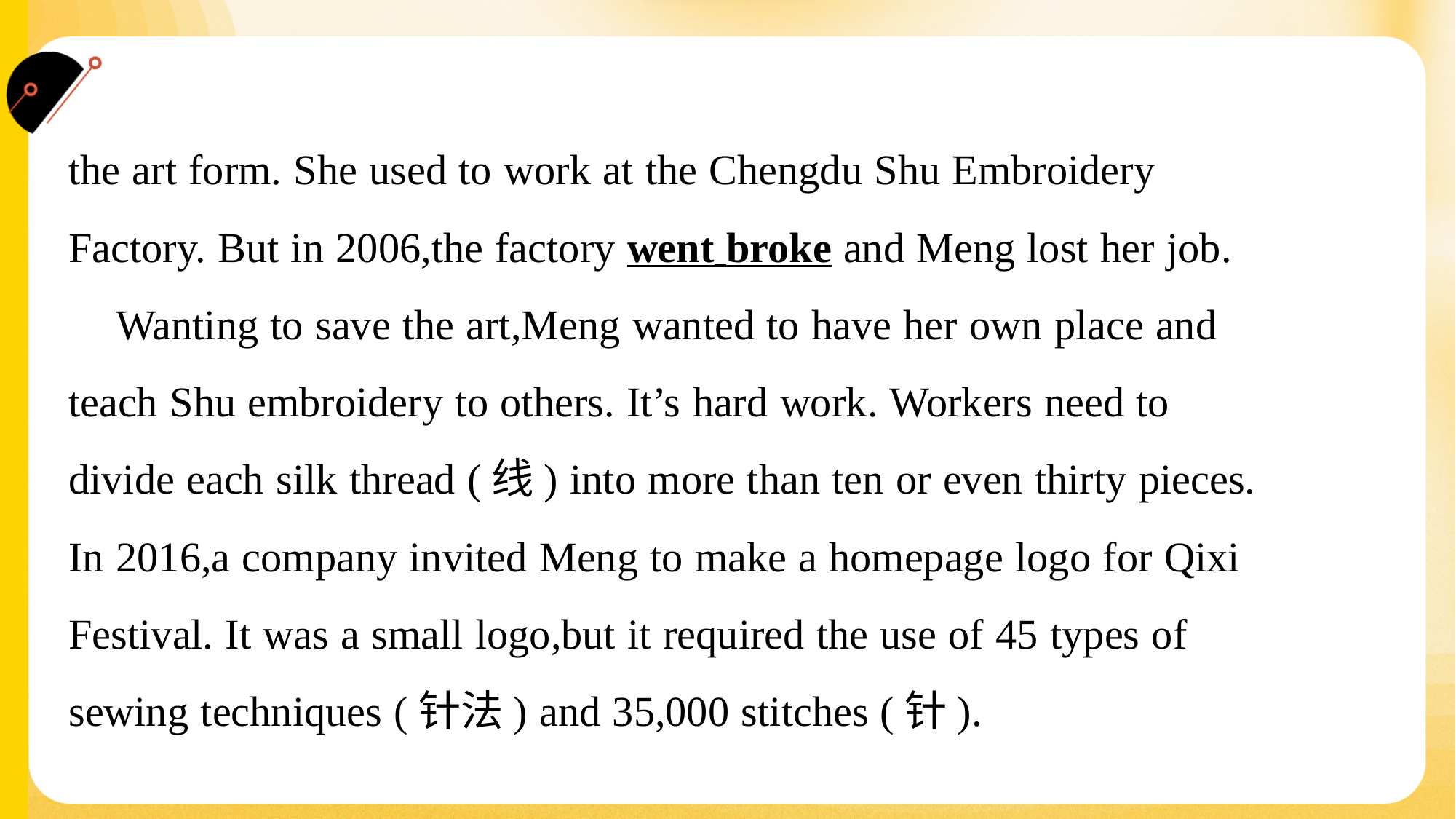

the art form. She used to work at the Chengdu Shu Embroidery
Factory. But in 2006,the factory went broke and Meng lost her job.
    Wanting to save the art,Meng wanted to have her own place and
teach Shu embroidery to others. It’s hard work. Workers need to
divide each silk thread (线) into more than ten or even thirty pieces.
In 2016,a company invited Meng to make a homepage logo for Qixi
Festival. It was a small logo,but it required the use of 45 types of
sewing techniques (针法) and 35,000 stitches (针).